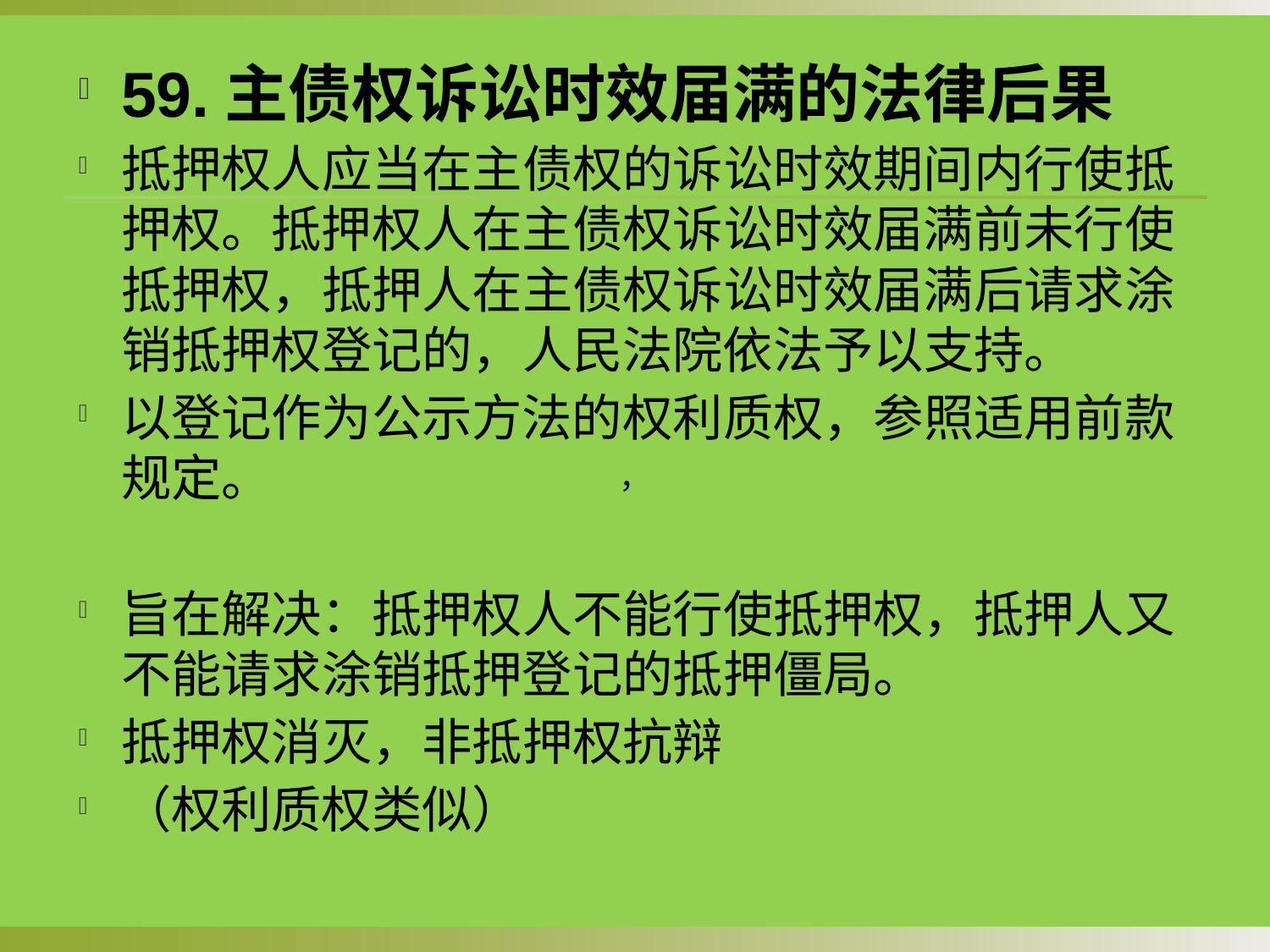

59.主债权诉讼时效届满的法律后果
抵押权人应当在主债权的诉讼时效期间内行使抵押权。抵押权人在主债权诉讼时效届满前未行使抵押权，抵押人在主债权诉讼时效届满后请求涂销抵押权登记的，人民法院依法予以支持。
以登记作为公示方法的权利质权，参照适用前款规定。

旨在解决：抵押权人不能行使抵押权，抵押人又不能请求涂销抵押登记的抵押僵局。
抵押权消灭，非抵押权抗辩
（权利质权类似）

，